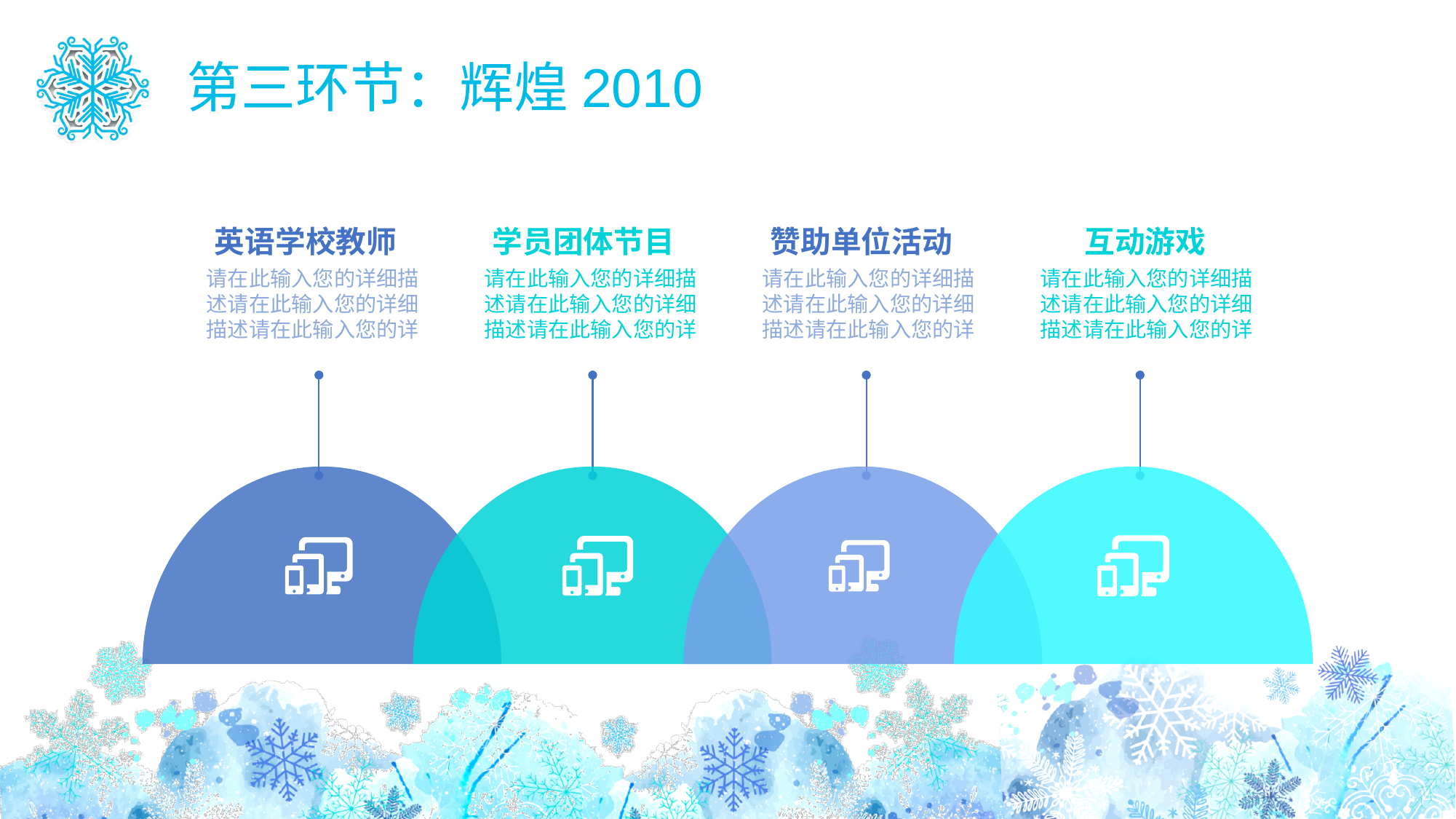

第三环节：辉煌2010
英语学校教师
请在此输入您的详细描述请在此输入您的详细描述请在此输入您的详
学员团体节目
请在此输入您的详细描述请在此输入您的详细描述请在此输入您的详
赞助单位活动
请在此输入您的详细描述请在此输入您的详细描述请在此输入您的详
互动游戏
请在此输入您的详细描述请在此输入您的详细描述请在此输入您的详